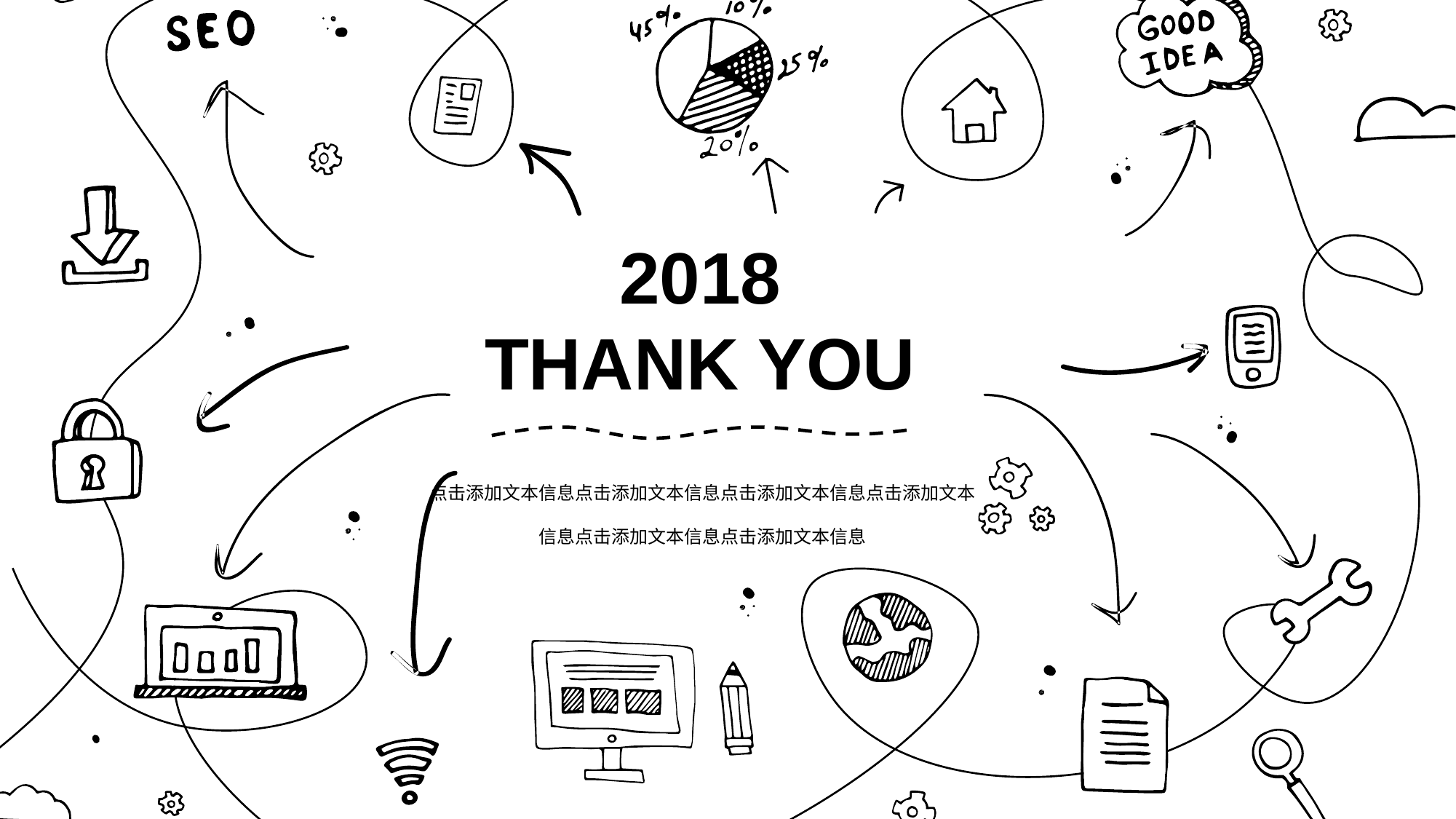

2018
THANK YOU

点击添加文本信息点击添加文本信息点击添加文本信息点击添加文本信息点击添加文本信息点击添加文本信息